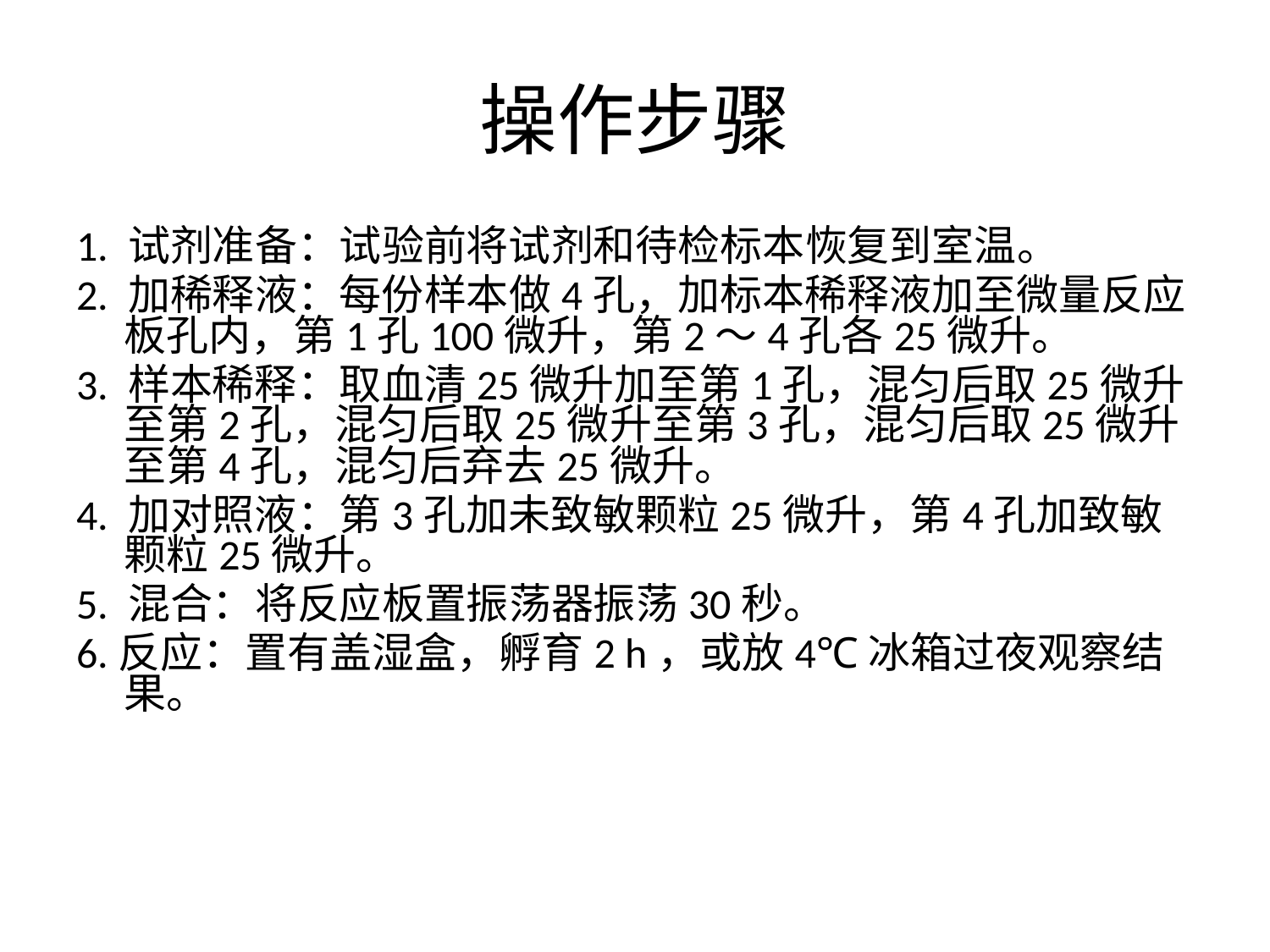

# 操作步骤
1. 试剂准备：试验前将试剂和待检标本恢复到室温。
2. 加稀释液：每份样本做4孔，加标本稀释液加至微量反应板孔内，第1孔100微升，第2～4孔各25微升。
3. 样本稀释：取血清25微升加至第1孔，混匀后取25微升至第2孔，混匀后取25微升至第3孔，混匀后取25微升至第4孔，混匀后弃去25微升。
4. 加对照液：第3孔加未致敏颗粒25微升，第4孔加致敏颗粒25微升。
5. 混合：将反应板置振荡器振荡30秒。
6.反应：置有盖湿盒，孵育2 h，或放4℃冰箱过夜观察结果。